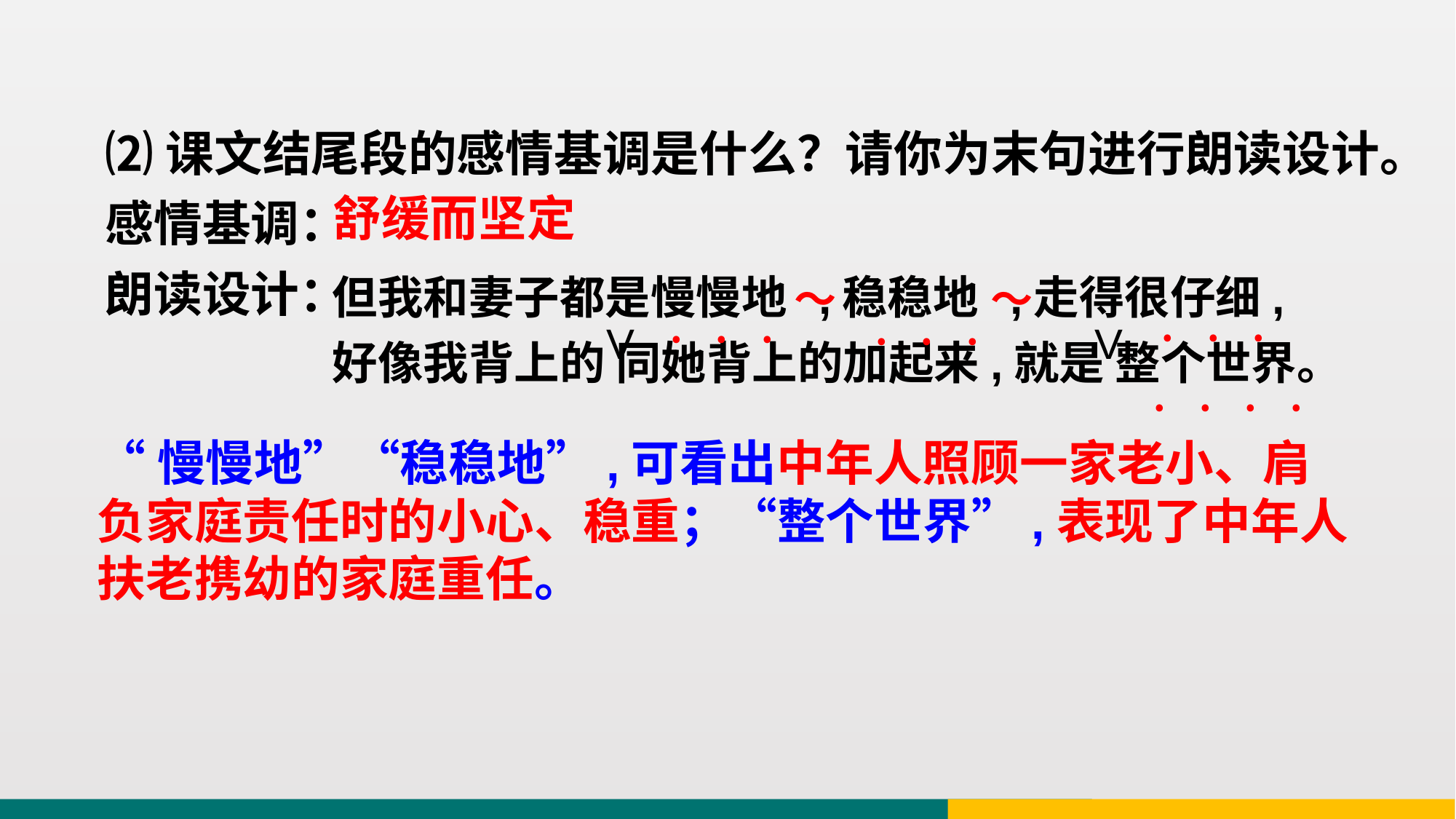

⑵课文结尾段的感情基调是什么？请你为末句进行朗读设计。感情基调：
朗读设计：
舒缓而坚定
但我和妻子都是慢慢地  ,稳稳地  ,走得很仔细,好像我背上的 同她背上的加起来,就是 整个世界。
～
～
﹒﹒﹒
﹒﹒﹒
﹒﹒﹒
V
V
﹒﹒﹒﹒
“慢慢地”“稳稳地”,可看出中年人照顾一家老小、肩负家庭责任时的小心、稳重；“整个世界”,表现了中年人扶老携幼的家庭重任。